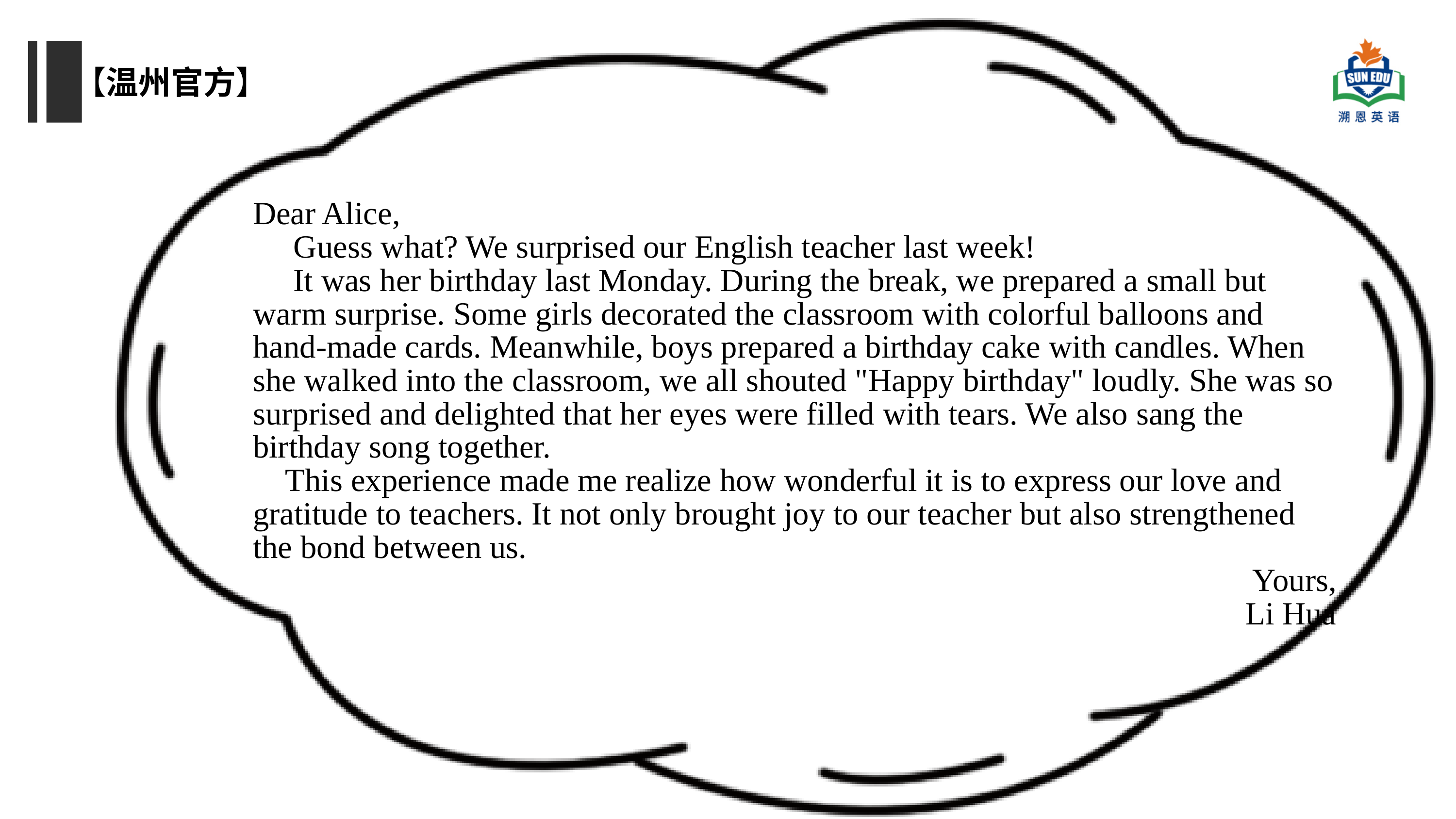

【温州官方】
Dear Alice,
     Guess what? We surprised our English teacher last week!
     It was her birthday last Monday. During the break, we prepared a small but warm surprise. Some girls decorated the classroom with colorful balloons and hand-made cards. Meanwhile, boys prepared a birthday cake with candles. When she walked into the classroom, we all shouted "Happy birthday" loudly. She was so surprised and delighted that her eyes were filled with tears. We also sang the birthday song together.
    This experience made me realize how wonderful it is to express our love and gratitude to teachers. It not only brought joy to our teacher but also strengthened the bond between us.
Yours,
Li Hua